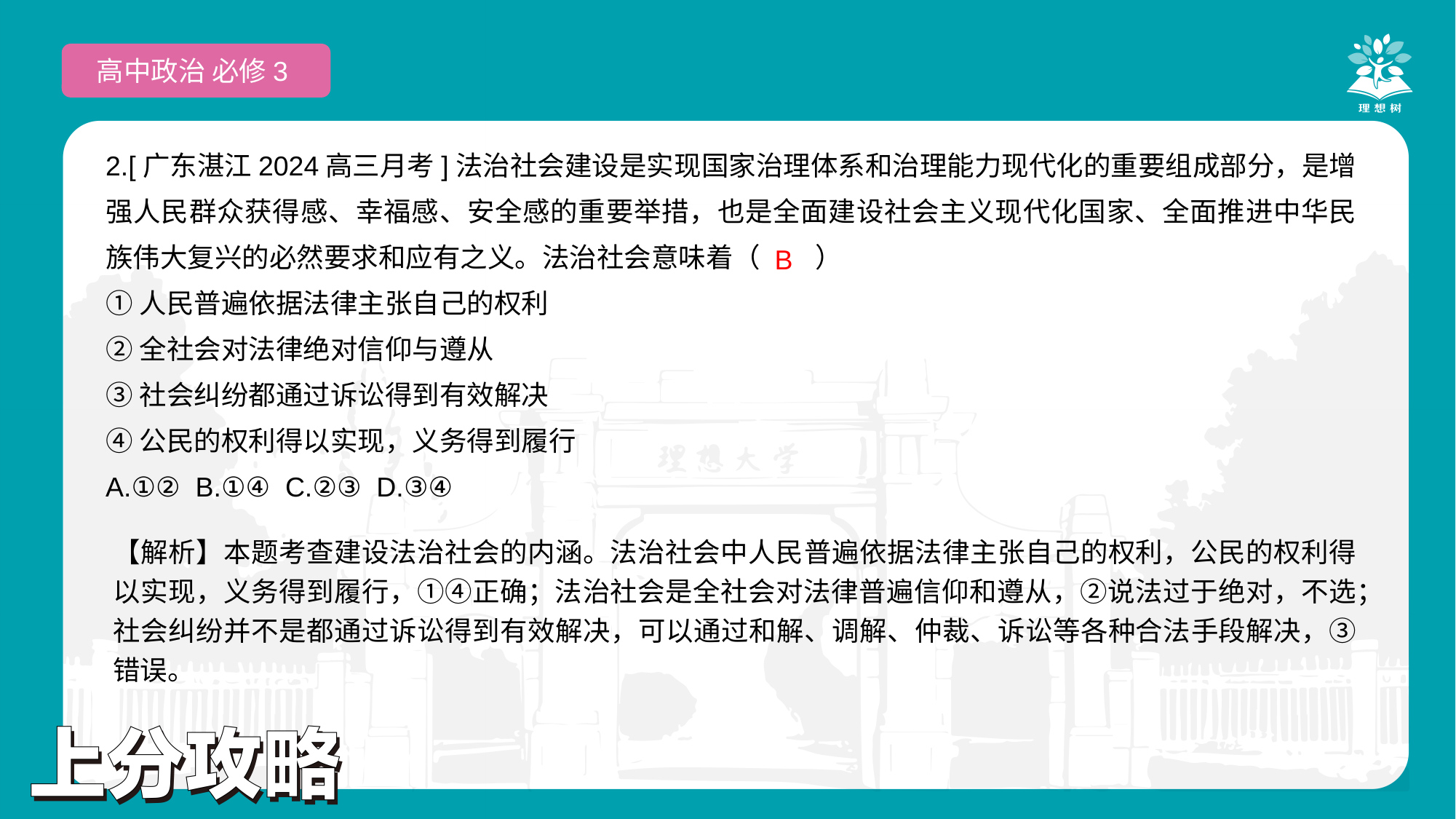

高中政治 必修3
2.[广东湛江2024高三月考]法治社会建设是实现国家治理体系和治理能力现代化的重要组成部分，是增强人民群众获得感、幸福感、安全感的重要举措，也是全面建设社会主义现代化国家、全面推进中华民族伟大复兴的必然要求和应有之义。法治社会意味着（　　）
①人民普遍依据法律主张自己的权利
②全社会对法律绝对信仰与遵从
③社会纠纷都通过诉讼得到有效解决
④公民的权利得以实现，义务得到履行
A.①②  B.①④  C.②③  D.③④
 B
【解析】本题考查建设法治社会的内涵。法治社会中人民普遍依据法律主张自己的权利，公民的权利得以实现，义务得到履行，①④正确；法治社会是全社会对法律普遍信仰和遵从，②说法过于绝对，不选；社会纠纷并不是都通过诉讼得到有效解决，可以通过和解、调解、仲裁、诉讼等各种合法手段解决，③错误。